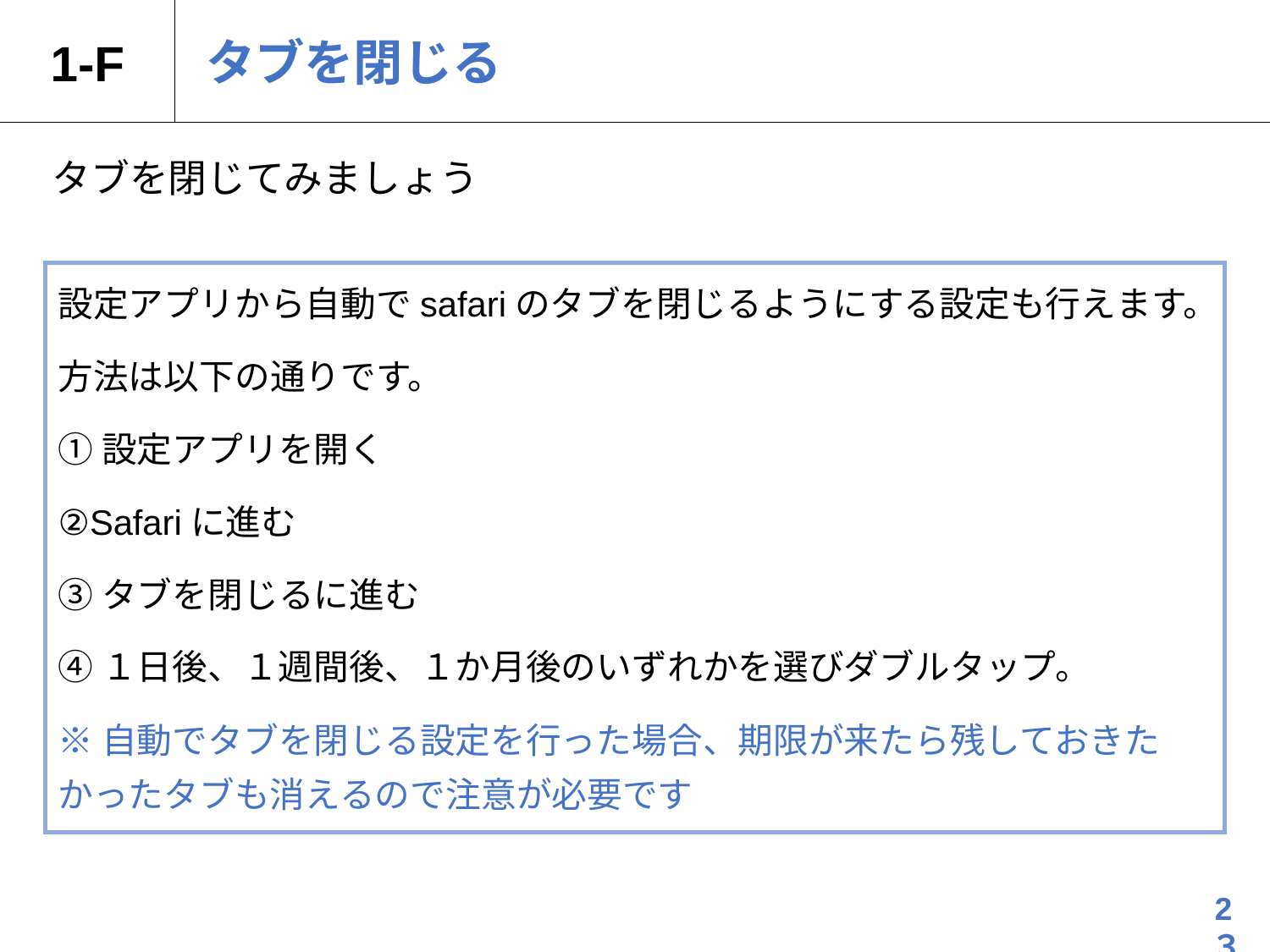

# 1-F
タブを閉じる
タブを閉じてみましょう
設定アプリから自動でsafariのタブを閉じるようにする設定も行えます。
方法は以下の通りです。
①設定アプリを開く
②Safariに進む
③タブを閉じるに進む
④１日後、１週間後、１か月後のいずれかを選びダブルタップ。
※自動でタブを閉じる設定を行った場合、期限が来たら残しておきたかったタブも消えるので注意が必要です
2３